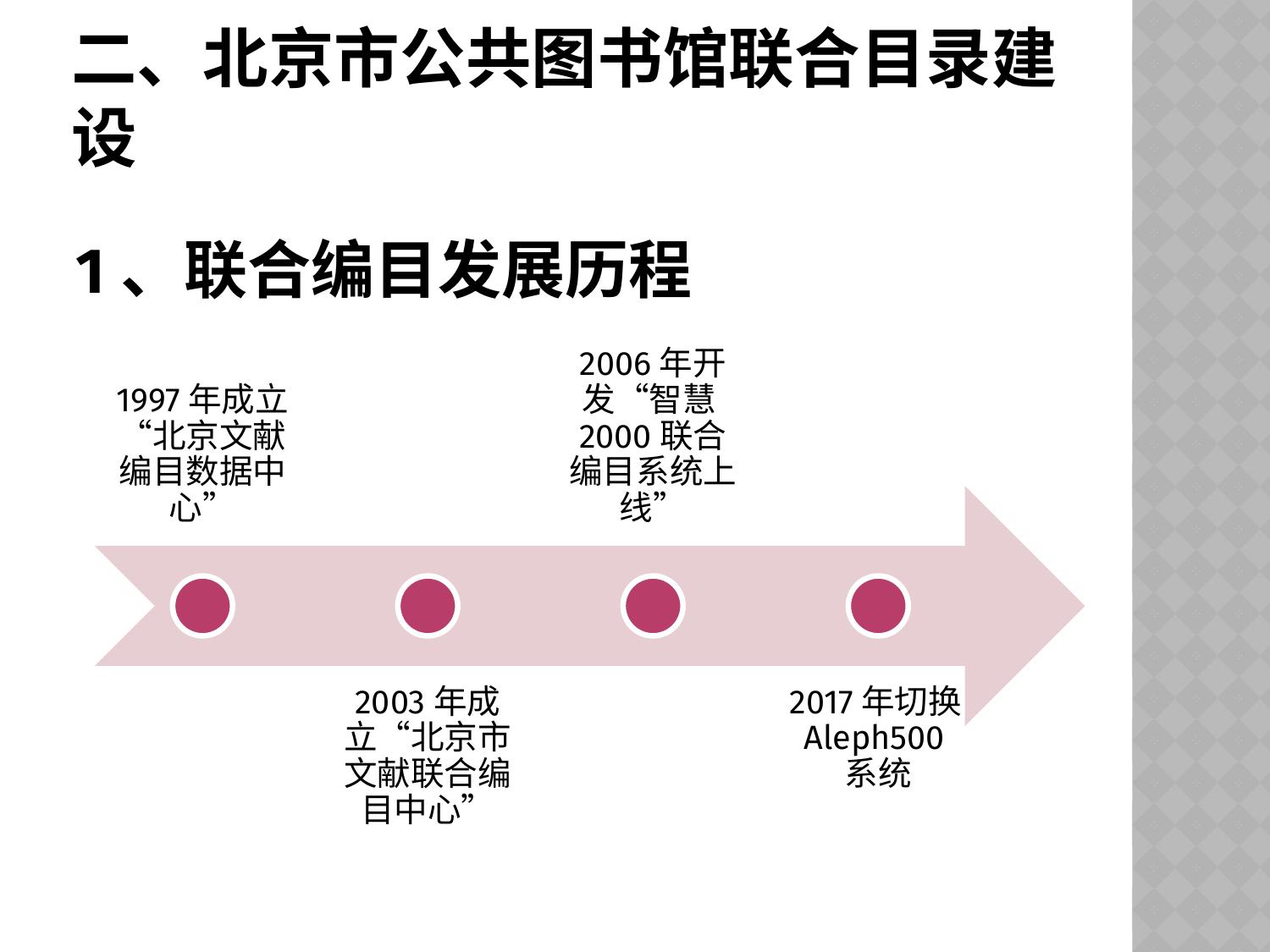

# 二、北京市公共图书馆联合目录建设
1、联合编目发展历程
1997年成立“北京文献编目数据中心”
2003年成立“北京市文献联合编目中心”
2006年开发“智慧2000联合编目系统上线”
2017年切换Aleph500系统